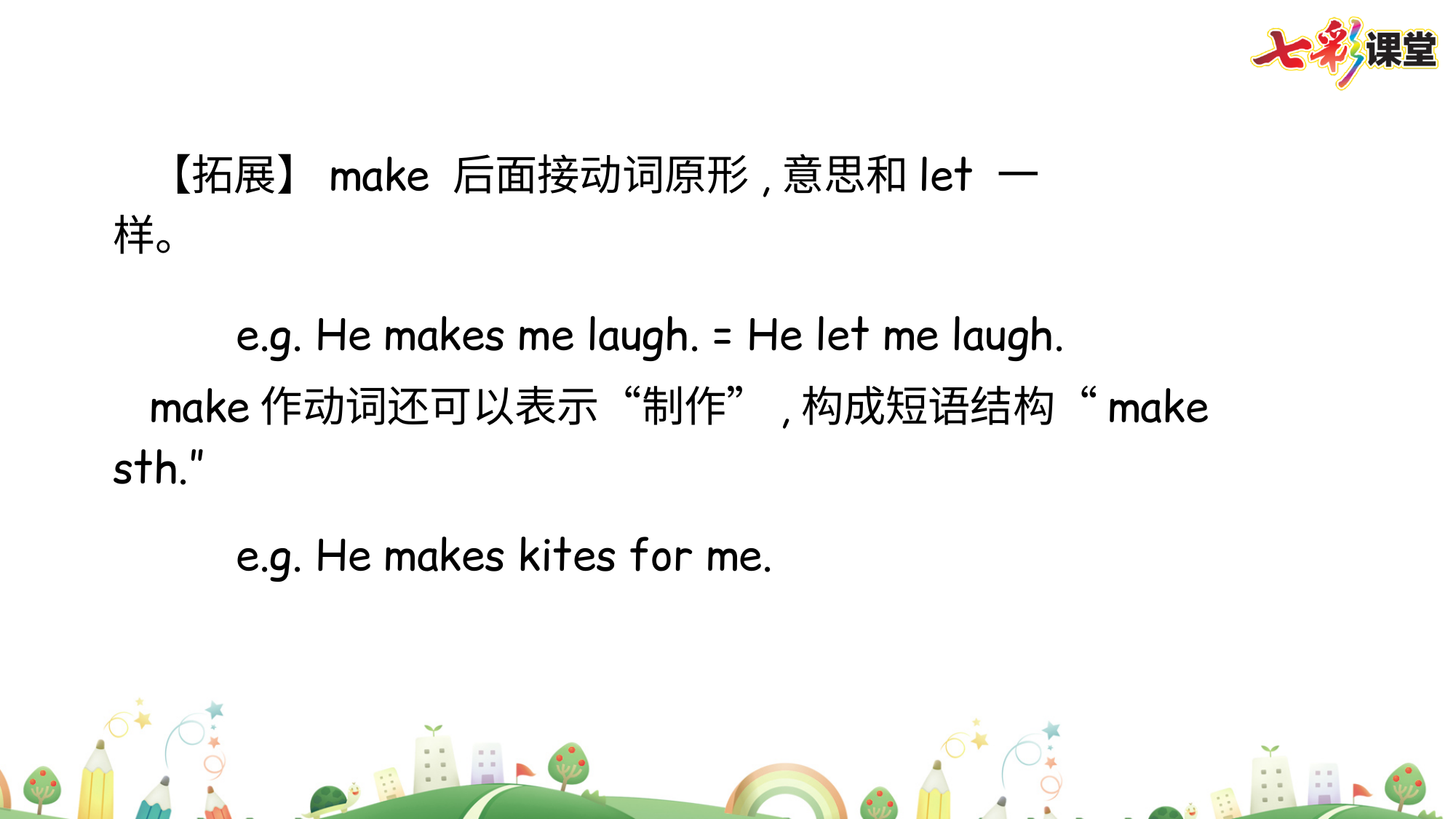

【拓展】make 后面接动词原形,意思和let 一样。
e.g. He makes me laugh. = He let me laugh.
make作动词还可以表示“制作”,构成短语结构“make sth.”
e.g. He makes kites for me.